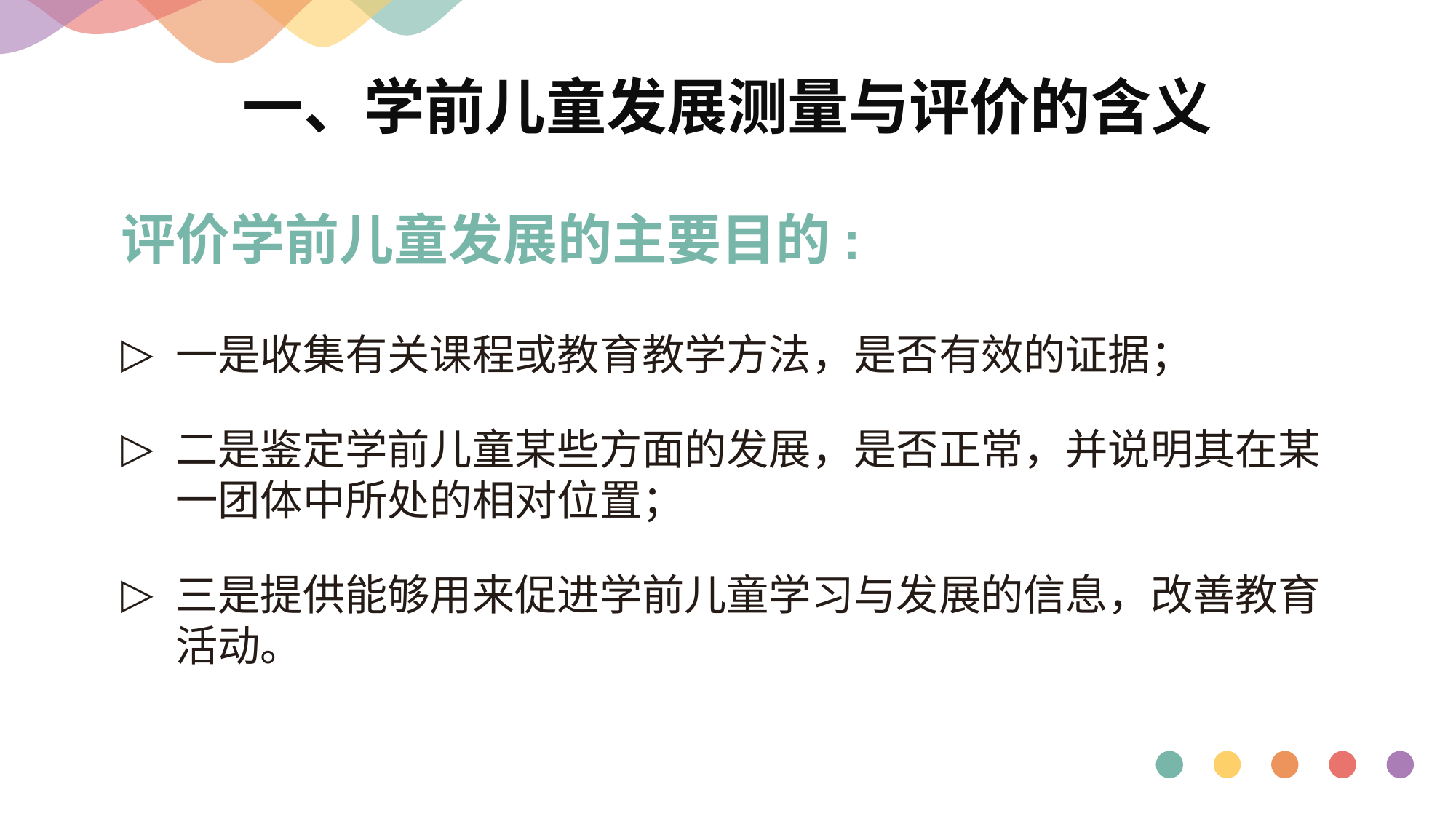

一、学前儿童发展测量与评价的含义

评价学前儿童发展的主要目的:
一是收集有关课程或教育教学方法，是否有效的证据；

二是鉴定学前儿童某些方面的发展，是否正常，并说明其在某一团体中所处的相对位置；

三是提供能够用来促进学前儿童学习与发展的信息，改善教育活动。